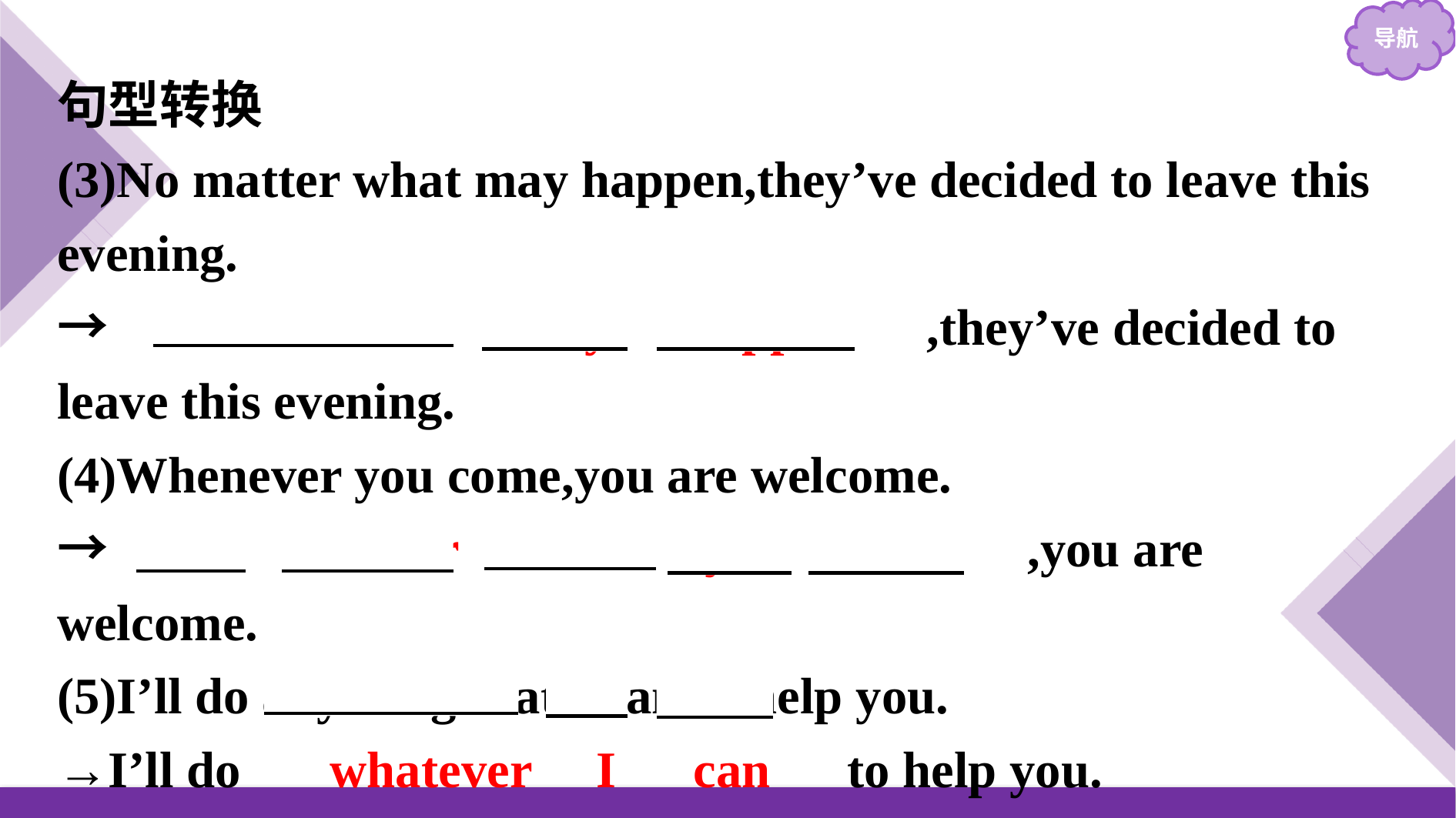

句型转换
(3)No matter what may happen,they’ve decided to leave this evening.
→　　Whatever     may      happen　,they’ve decided to leave this evening.
(4)Whenever you come,you are welcome.
→　No     matter     when     you    come　,you are welcome.
(5)I’ll do anything that I can to help you.
→I’ll do 　whatever     I      can　to help you.